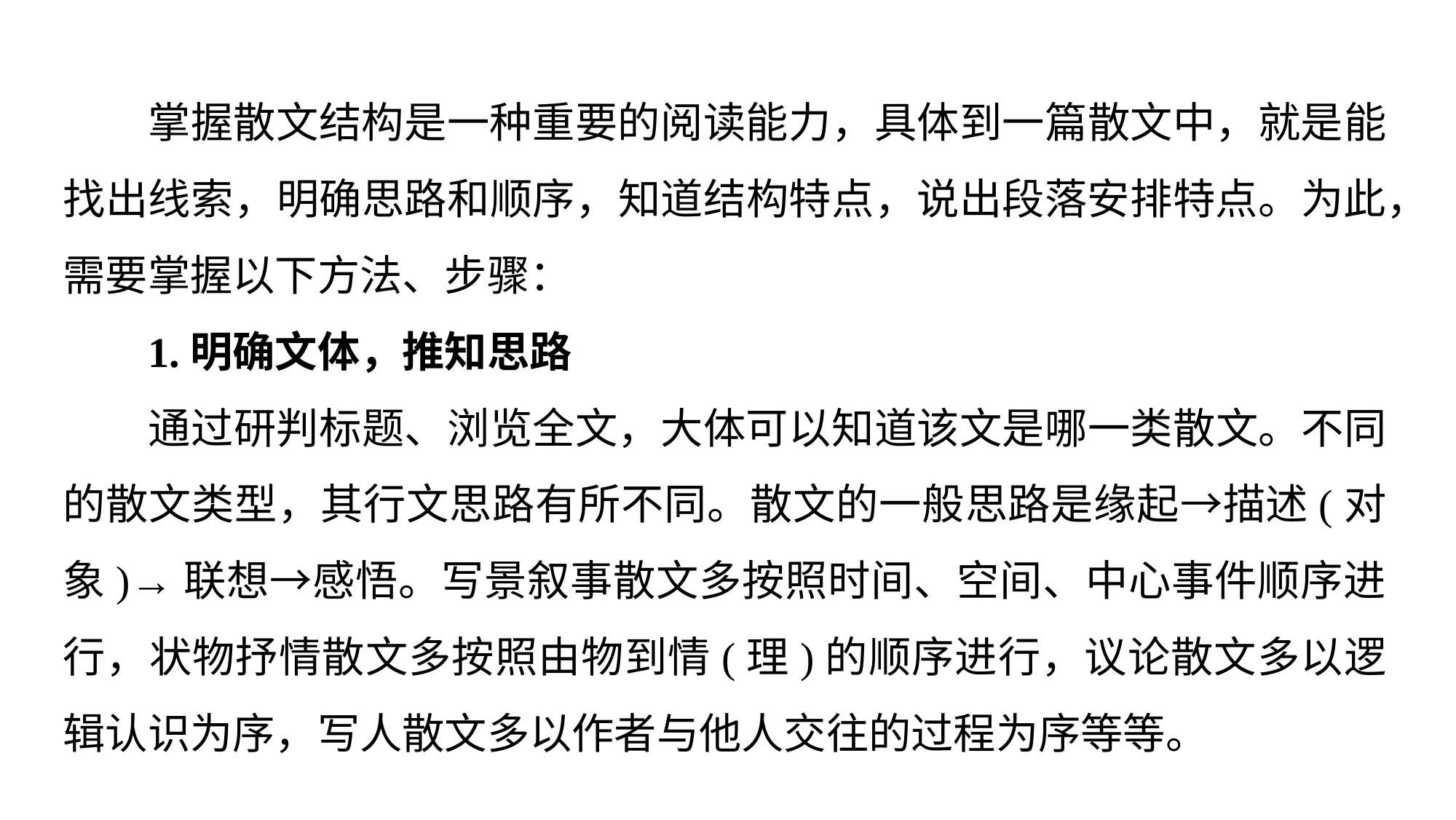

掌握散文结构是一种重要的阅读能力，具体到一篇散文中，就是能找出线索，明确思路和顺序，知道结构特点，说出段落安排特点。为此，需要掌握以下方法、步骤：
1.明确文体，推知思路
通过研判标题、浏览全文，大体可以知道该文是哪一类散文。不同的散文类型，其行文思路有所不同。散文的一般思路是缘起→描述(对象)→联想→感悟。写景叙事散文多按照时间、空间、中心事件顺序进行，状物抒情散文多按照由物到情(理)的顺序进行，议论散文多以逻辑认识为序，写人散文多以作者与他人交往的过程为序等等。